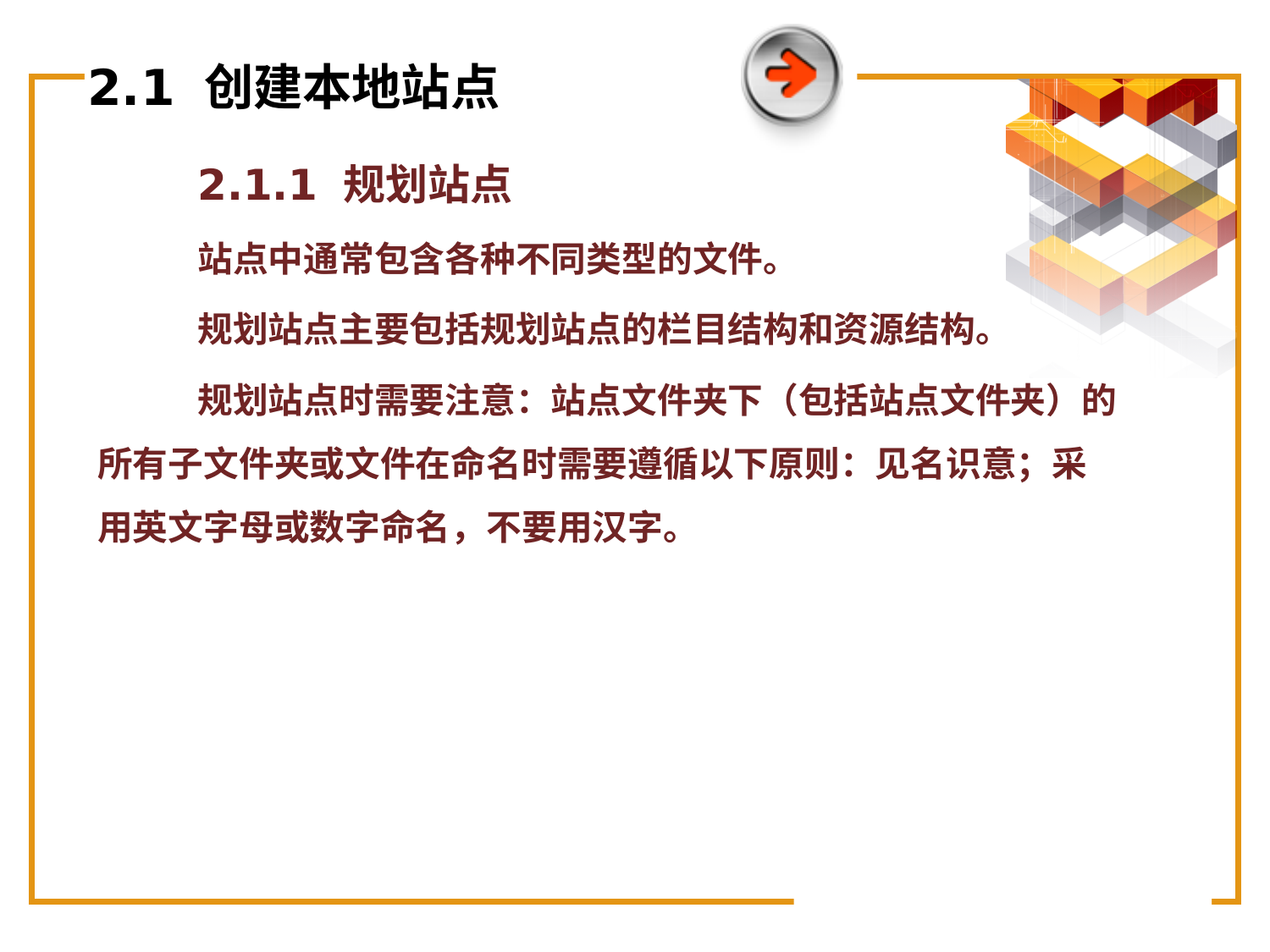

# 2.1 创建本地站点
2.1.1 规划站点
站点中通常包含各种不同类型的文件。
规划站点主要包括规划站点的栏目结构和资源结构。
规划站点时需要注意：站点文件夹下（包括站点文件夹）的所有子文件夹或文件在命名时需要遵循以下原则：见名识意；采用英文字母或数字命名，不要用汉字。